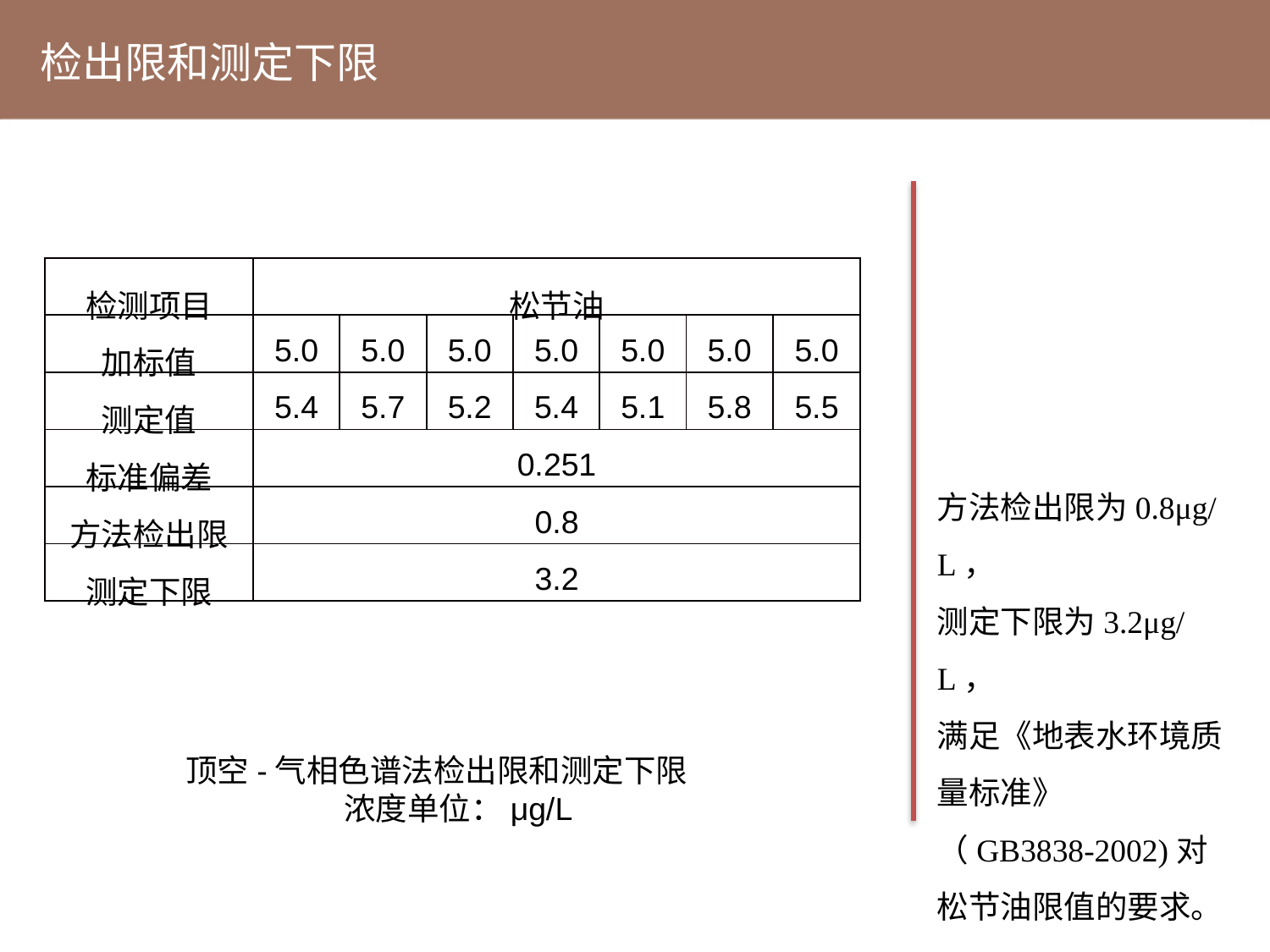

检出限和测定下限
| 检测项目 | 松节油 |  |  |  |  |  |  |
| --- | --- | --- | --- | --- | --- | --- | --- |
| 加标值 | 5.0 | 5.0 | 5.0 | 5.0 | 5.0 | 5.0 | 5.0 |
| 测定值 | 5.4 | 5.7 | 5.2 | 5.4 | 5.1 | 5.8 | 5.5 |
| 标准偏差 | 0.251 |  |  |  |  |  |  |
| 方法检出限 | 0.8 |  |  |  |  |  |  |
| 测定下限 | 3.2 |  |  |  |  |  |  |
方法检出限为0.8μg/L，
测定下限为3.2μg/L，
满足《地表水环境质
量标准》
（GB3838-2002)对松节油限值的要求。
顶空-气相色谱法检出限和测定下限
浓度单位：μg/L